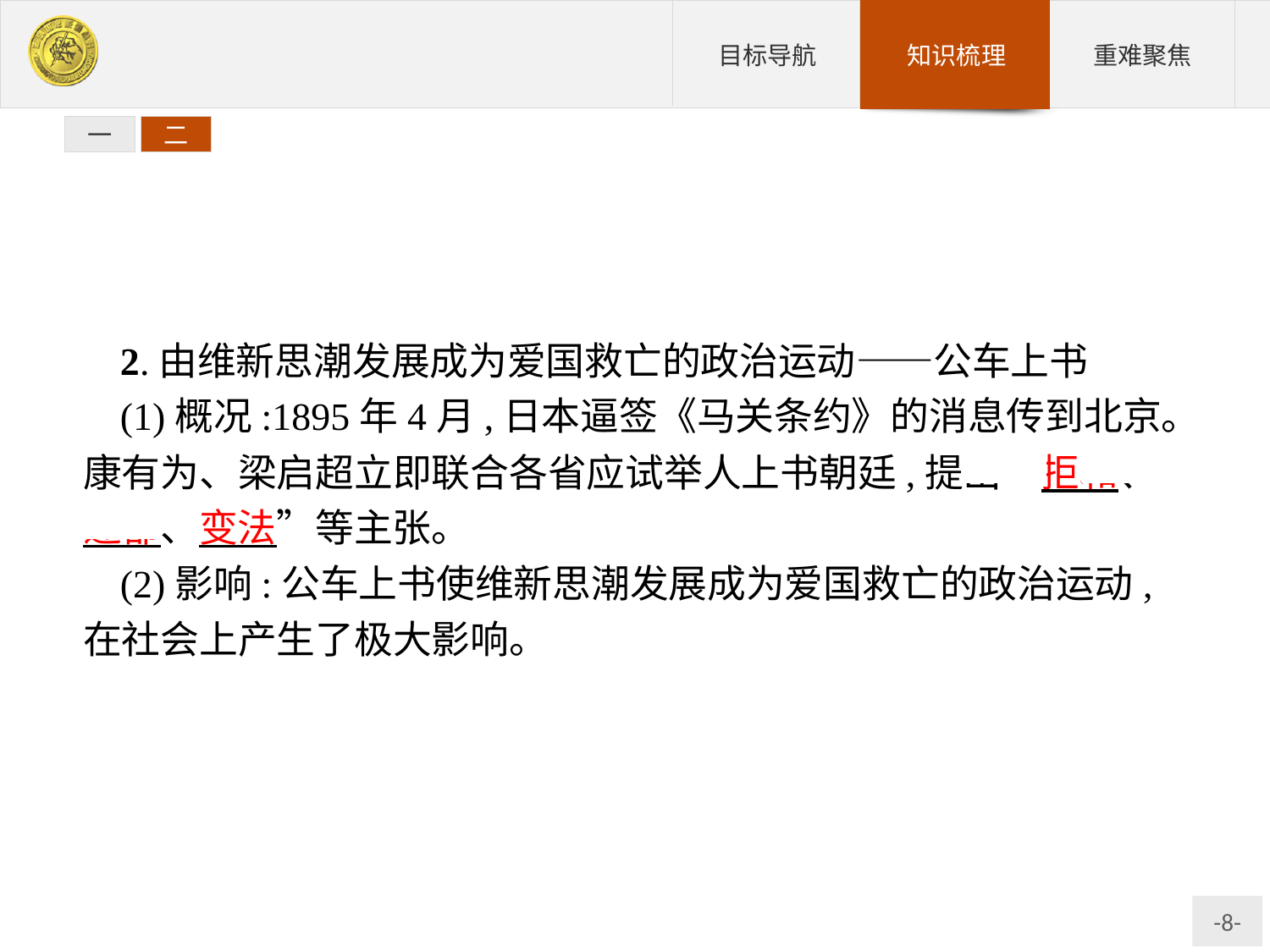

一
二
2.由维新思潮发展成为爱国救亡的政治运动——公车上书
(1)概况:1895年4月,日本逼签《马关条约》的消息传到北京。康有为、梁启超立即联合各省应试举人上书朝廷,提出“拒和、迁都、变法”等主张。
(2)影响:公车上书使维新思潮发展成为爱国救亡的政治运动,在社会上产生了极大影响。